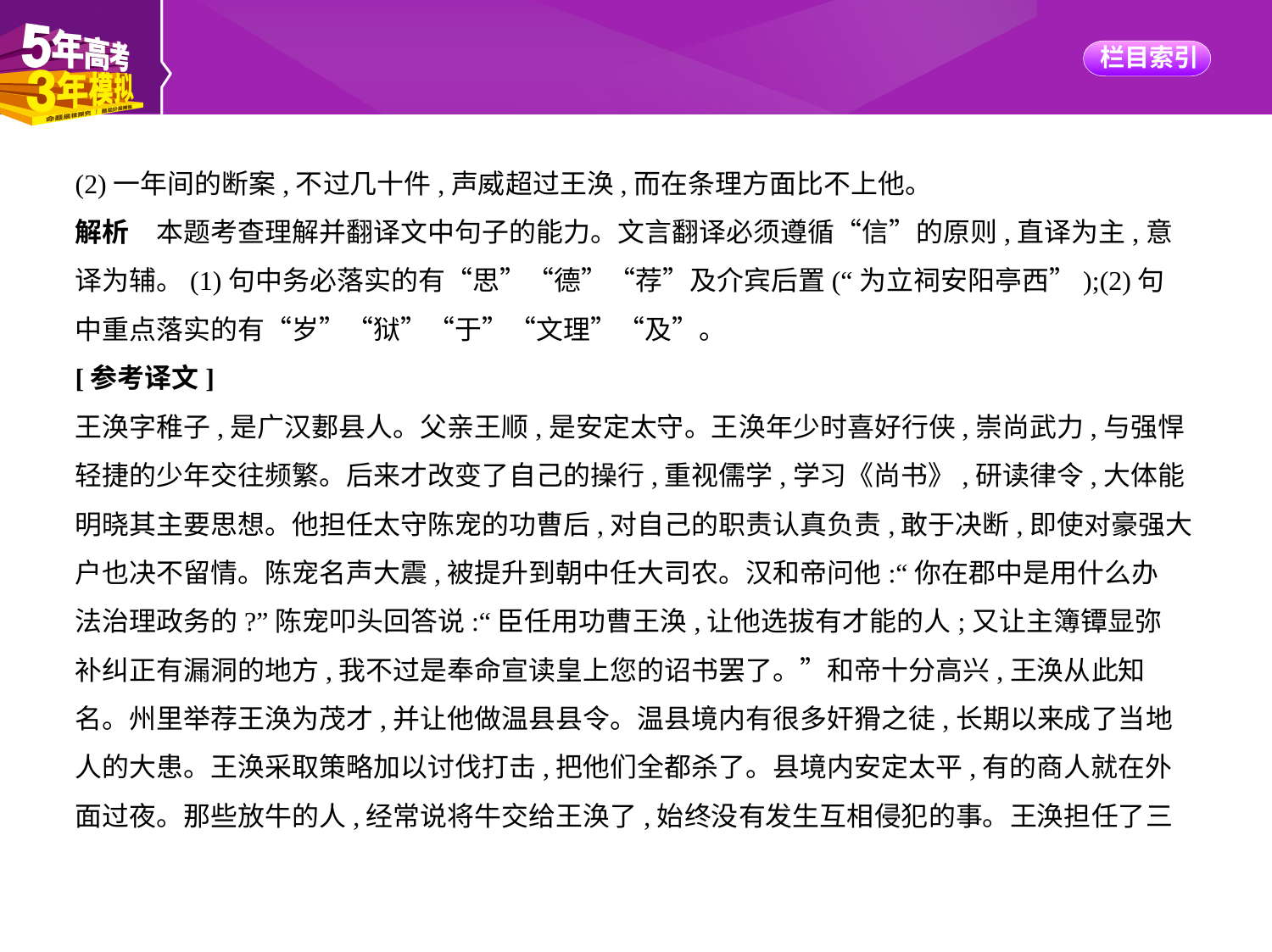

(2)一年间的断案,不过几十件,声威超过王涣,而在条理方面比不上他。
解析　本题考查理解并翻译文中句子的能力。文言翻译必须遵循“信”的原则,直译为主,意
译为辅。(1)句中务必落实的有“思”“德”“荐”及介宾后置(“为立祠安阳亭西”);(2)句
中重点落实的有“岁”“狱”“于”“文理”“及”。
[参考译文]
王涣字稚子,是广汉郪县人。父亲王顺,是安定太守。王涣年少时喜好行侠,崇尚武力,与强悍
轻捷的少年交往频繁。后来才改变了自己的操行,重视儒学,学习《尚书》,研读律令,大体能
明晓其主要思想。他担任太守陈宠的功曹后,对自己的职责认真负责,敢于决断,即使对豪强大
户也决不留情。陈宠名声大震,被提升到朝中任大司农。汉和帝问他:“你在郡中是用什么办
法治理政务的?”陈宠叩头回答说:“臣任用功曹王涣,让他选拔有才能的人;又让主簿镡显弥
补纠正有漏洞的地方,我不过是奉命宣读皇上您的诏书罢了。”和帝十分高兴,王涣从此知
名。州里举荐王涣为茂才,并让他做温县县令。温县境内有很多奸猾之徒,长期以来成了当地
人的大患。王涣采取策略加以讨伐打击,把他们全都杀了。县境内安定太平,有的商人就在外
面过夜。那些放牛的人,经常说将牛交给王涣了,始终没有发生互相侵犯的事。王涣担任了三